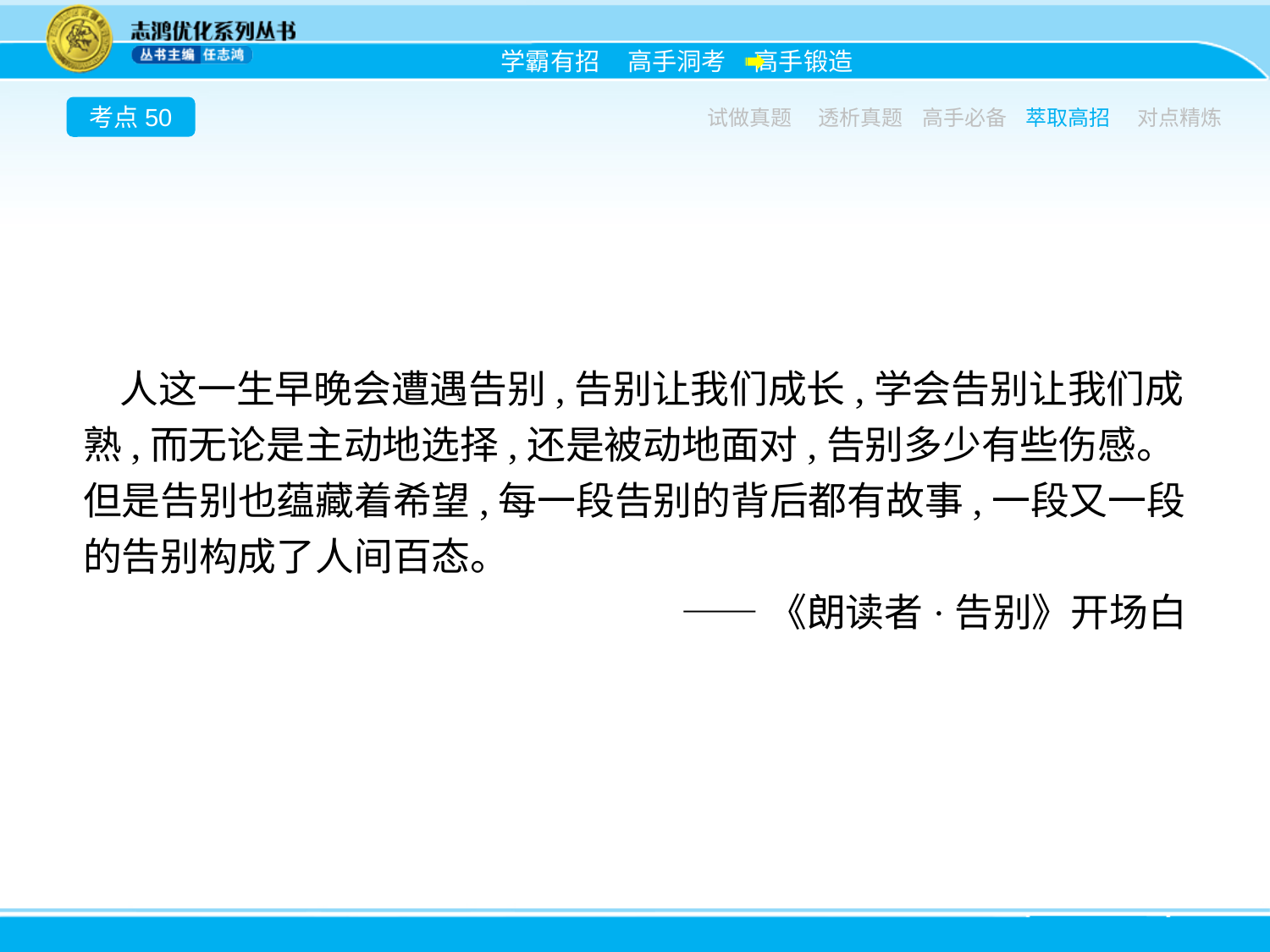

考点50
试做真题
透析真题
高手必备
萃取高招
对点精炼
人这一生早晚会遭遇告别,告别让我们成长,学会告别让我们成熟,而无论是主动地选择,还是被动地面对,告别多少有些伤感。但是告别也蕴藏着希望,每一段告别的背后都有故事,一段又一段的告别构成了人间百态。
——《朗读者·告别》开场白